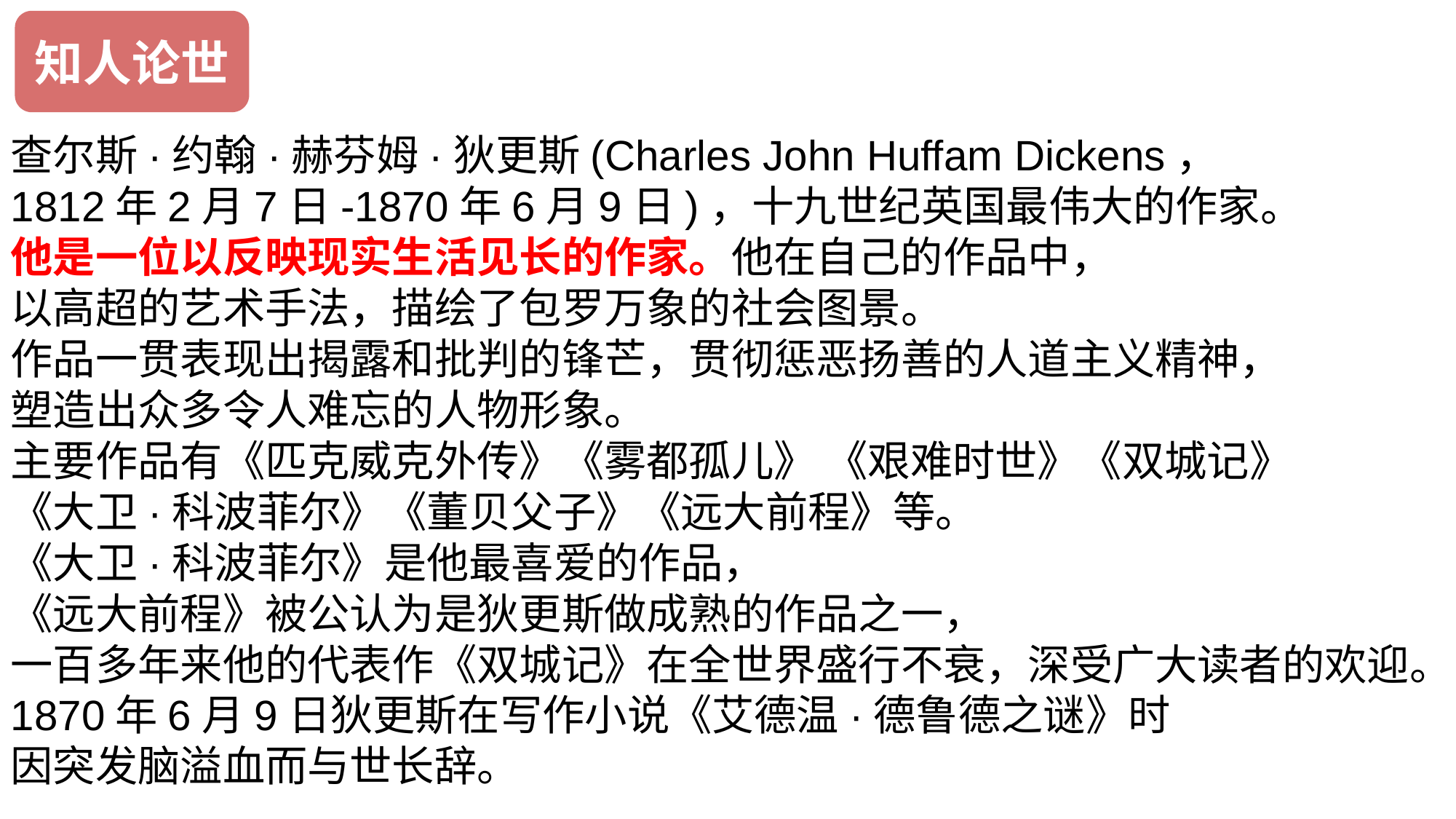

知人论世
查尔斯·约翰·赫芬姆·狄更斯(Charles John Huffam Dickens，
1812年2月7日-1870年6月9日)，十九世纪英国最伟大的作家。
他是一位以反映现实生活见长的作家。他在自己的作品中，
以高超的艺术手法，描绘了包罗万象的社会图景。
作品一贯表现出揭露和批判的锋芒，贯彻惩恶扬善的人道主义精神，
塑造出众多令人难忘的人物形象。
主要作品有《匹克威克外传》《雾都孤儿》 《艰难时世》《双城记》
《大卫·科波菲尔》《董贝父子》《远大前程》等。
《大卫·科波菲尔》是他最喜爱的作品，
《远大前程》被公认为是狄更斯做成熟的作品之一，
一百多年来他的代表作《双城记》在全世界盛行不衰，深受广大读者的欢迎。
1870年6月9日狄更斯在写作小说《艾德温·德鲁德之谜》时
因突发脑溢血而与世长辞。